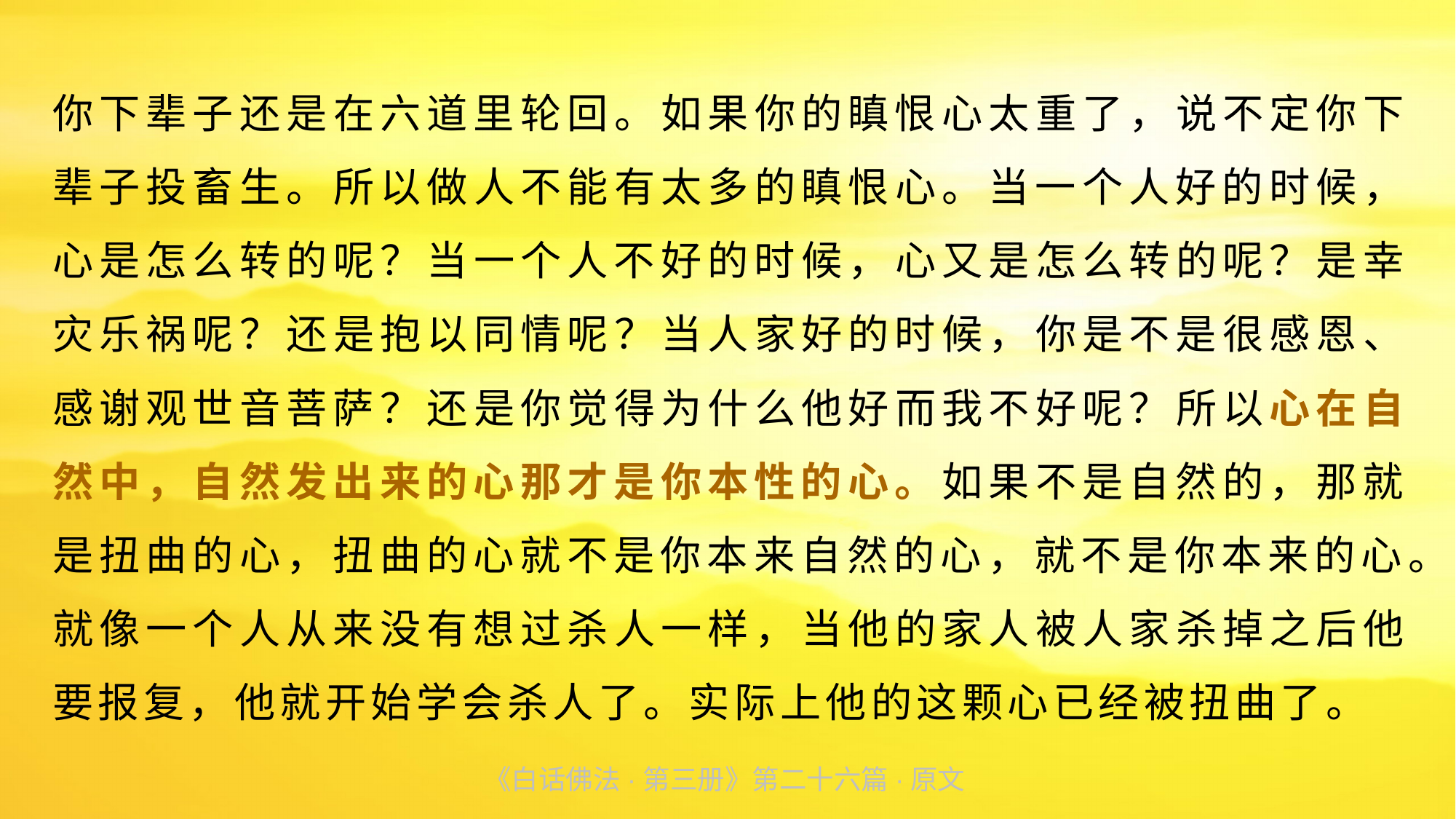

你下辈子还是在六道里轮回。如果你的瞋恨心太重了，说不定你下辈子投畜生。所以做人不能有太多的瞋恨心。当一个人好的时候，心是怎么转的呢？当一个人不好的时候，心又是怎么转的呢？是幸灾乐祸呢？还是抱以同情呢？当人家好的时候，你是不是很感恩、感谢观世音菩萨？还是你觉得为什么他好而我不好呢？所以心在自然中，自然发出来的心那才是你本性的心。如果不是自然的，那就是扭曲的心，扭曲的心就不是你本来自然的心，就不是你本来的心。就像一个人从来没有想过杀人一样，当他的家人被人家杀掉之后他要报复，他就开始学会杀人了。实际上他的这颗心已经被扭曲了。
《白话佛法·第三册》第二十六篇·原文